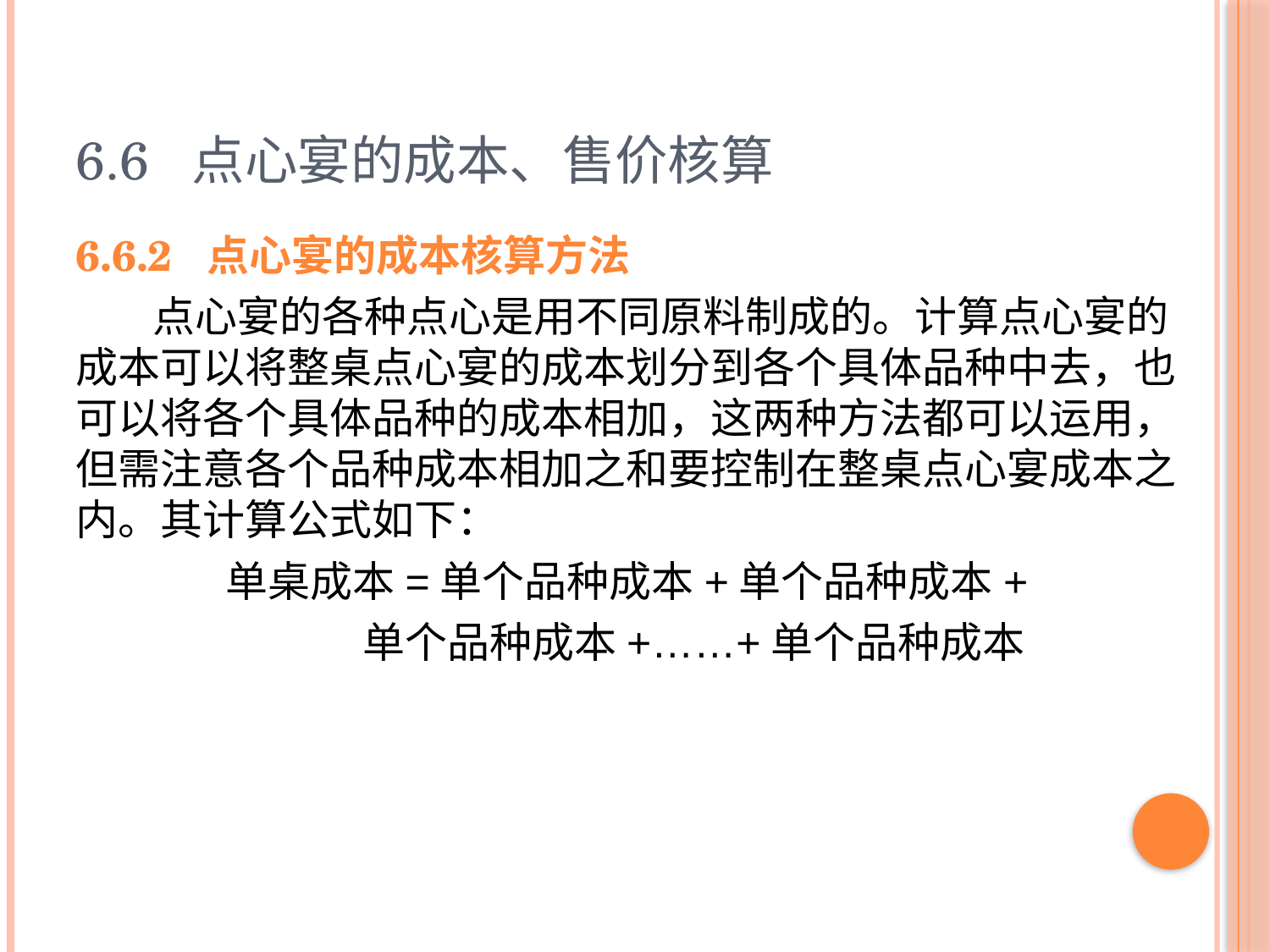

# 6.6  点心宴的成本、售价核算
6.6.2  点心宴的成本核算方法
       点心宴的各种点心是用不同原料制成的。计算点心宴的成本可以将整桌点心宴的成本划分到各个具体品种中去，也可以将各个具体品种的成本相加，这两种方法都可以运用，但需注意各个品种成本相加之和要控制在整桌点心宴成本之内。其计算公式如下：
单桌成本=单个品种成本+单个品种成本+
             单个品种成本+……+单个品种成本